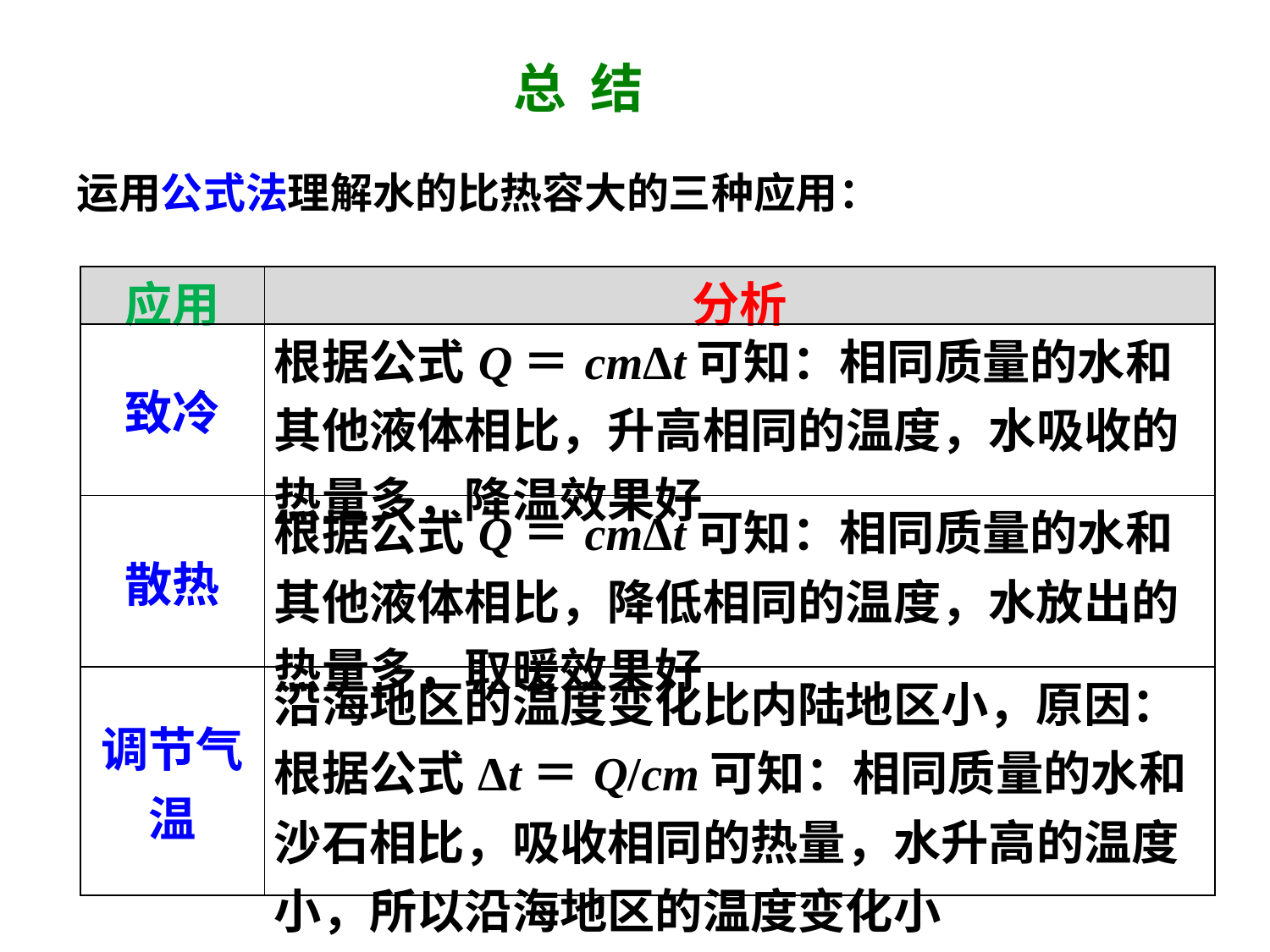

总  结
运用公式法理解水的比热容大的三种应用：
| 应用 | 分析 |
| --- | --- |
| 致冷 | 根据公式Q＝cmΔt可知：相同质量的水和其他液体相比，升高相同的温度，水吸收的热量多，降温效果好 |
| 散热 | 根据公式Q＝cmΔt可知：相同质量的水和其他液体相比，降低相同的温度，水放出的热量多，取暖效果好 |
| 调节气温 | 沿海地区的温度变化比内陆地区小，原因：根据公式Δt＝Q/cm可知：相同质量的水和沙石相比，吸收相同的热量，水升高的温度小，所以沿海地区的温度变化小 |